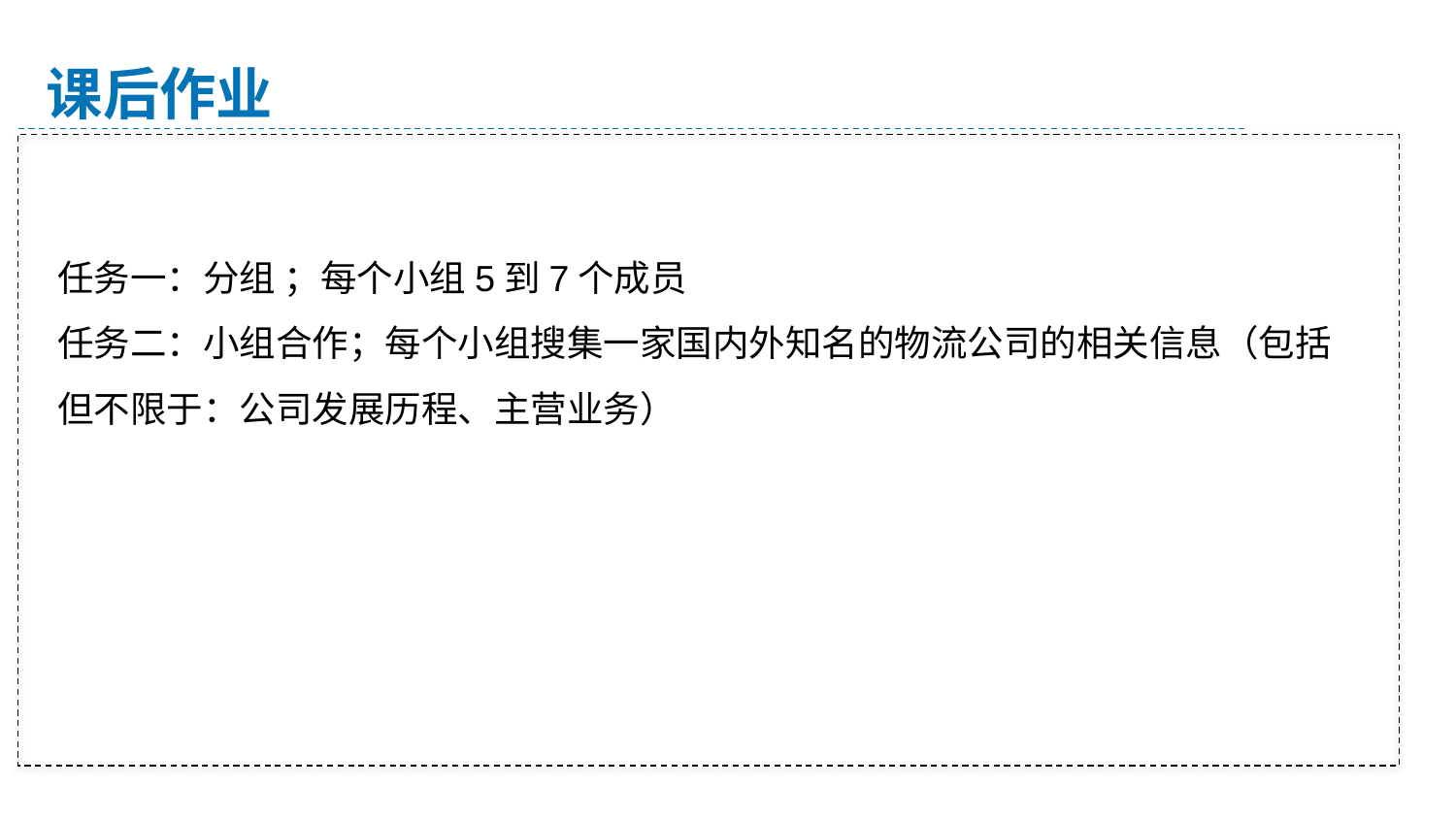

课后作业

任务一：分组 ；每个小组5到7个成员
任务二：小组合作；每个小组搜集一家国内外知名的物流公司的相关信息（包括但不限于：公司发展历程、主营业务）